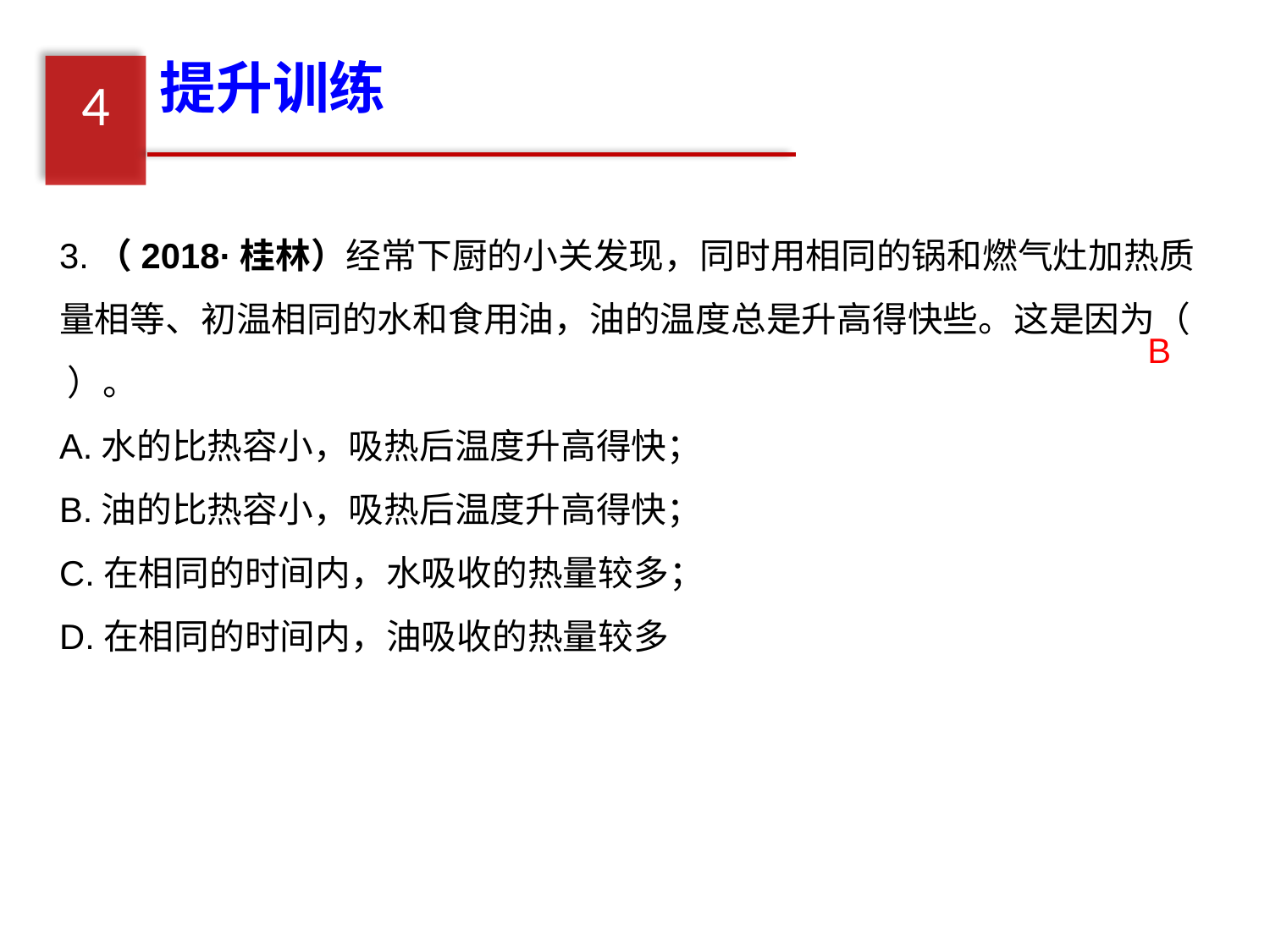

提升训练

4
3.（2018·桂林）经常下厨的小关发现，同时用相同的锅和燃气灶加热质量相等、初温相同的水和食用油，油的温度总是升高得快些。这是因为（  ）。
A.水的比热容小，吸热后温度升高得快；
B.油的比热容小，吸热后温度升高得快；
C.在相同的时间内，水吸收的热量较多；
D.在相同的时间内，油吸收的热量较多
B